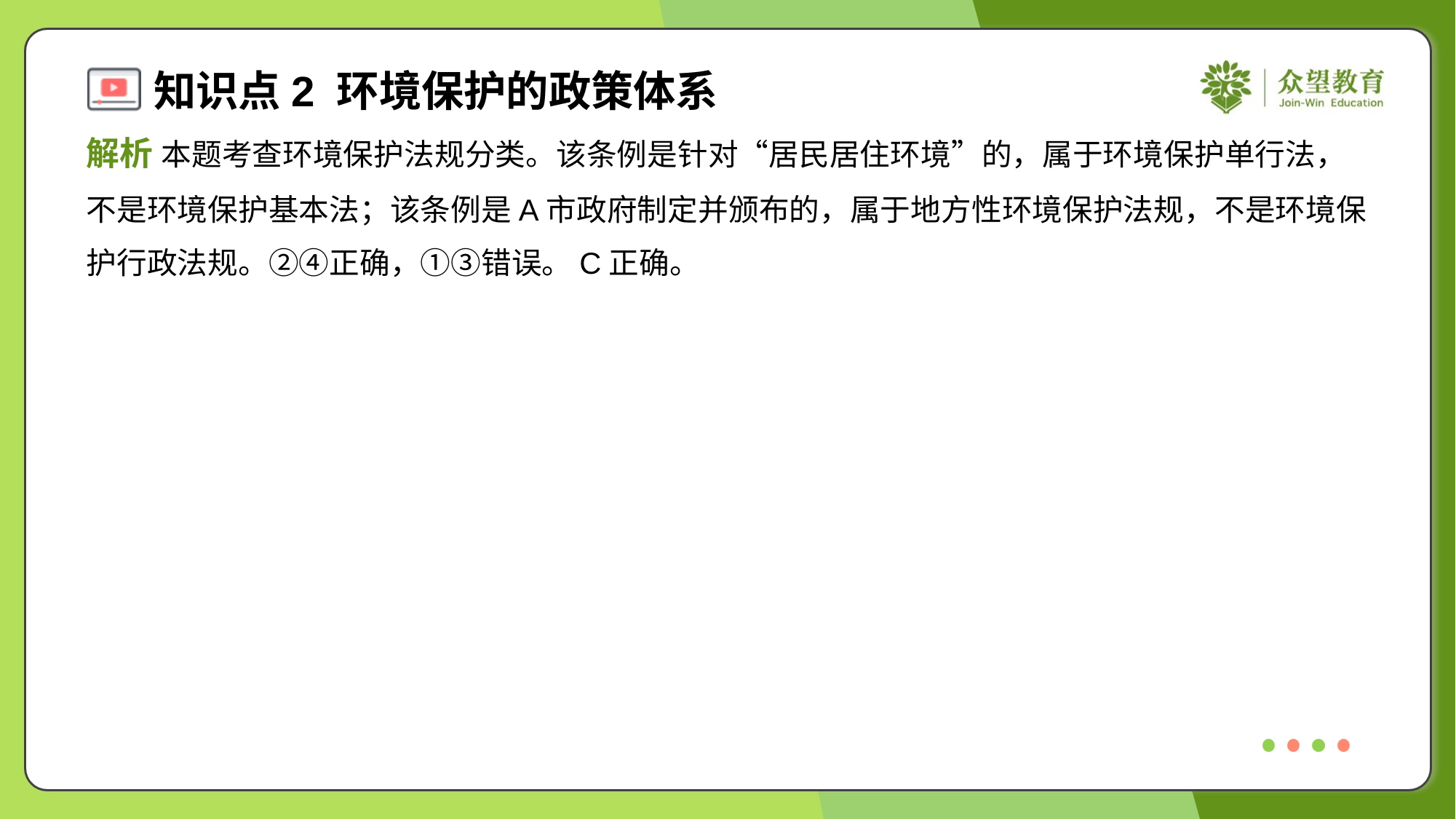

解析 本题考查环境保护法规分类。该条例是针对“居民居住环境”的，属于环境保护单行法，
不是环境保护基本法；该条例是A市政府制定并颁布的，属于地方性环境保护法规，不是环境保
护行政法规。②④正确，①③错误。C正确。